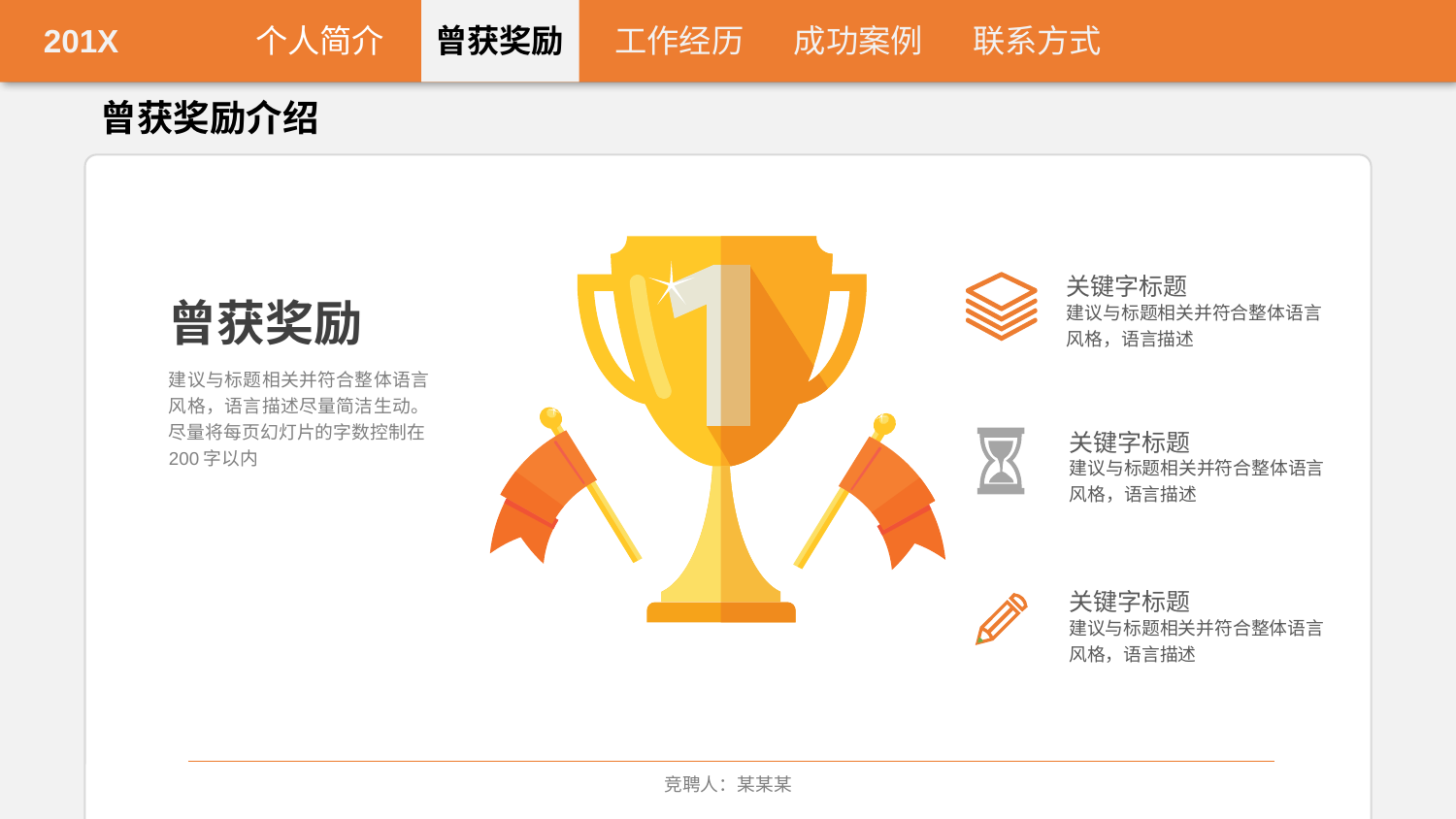

201X
个人简介
曾获奖励
工作经历
成功案例
联系方式
曾获奖励介绍

关键字标题

建议与标题相关并符合整体语言风格，语言描述
曾获奖励
建议与标题相关并符合整体语言风格，语言描述尽量简洁生动。尽量将每页幻灯片的字数控制在200字以内
关键字标题

建议与标题相关并符合整体语言风格，语言描述

关键字标题

建议与标题相关并符合整体语言风格，语言描述
竞聘人：某某某